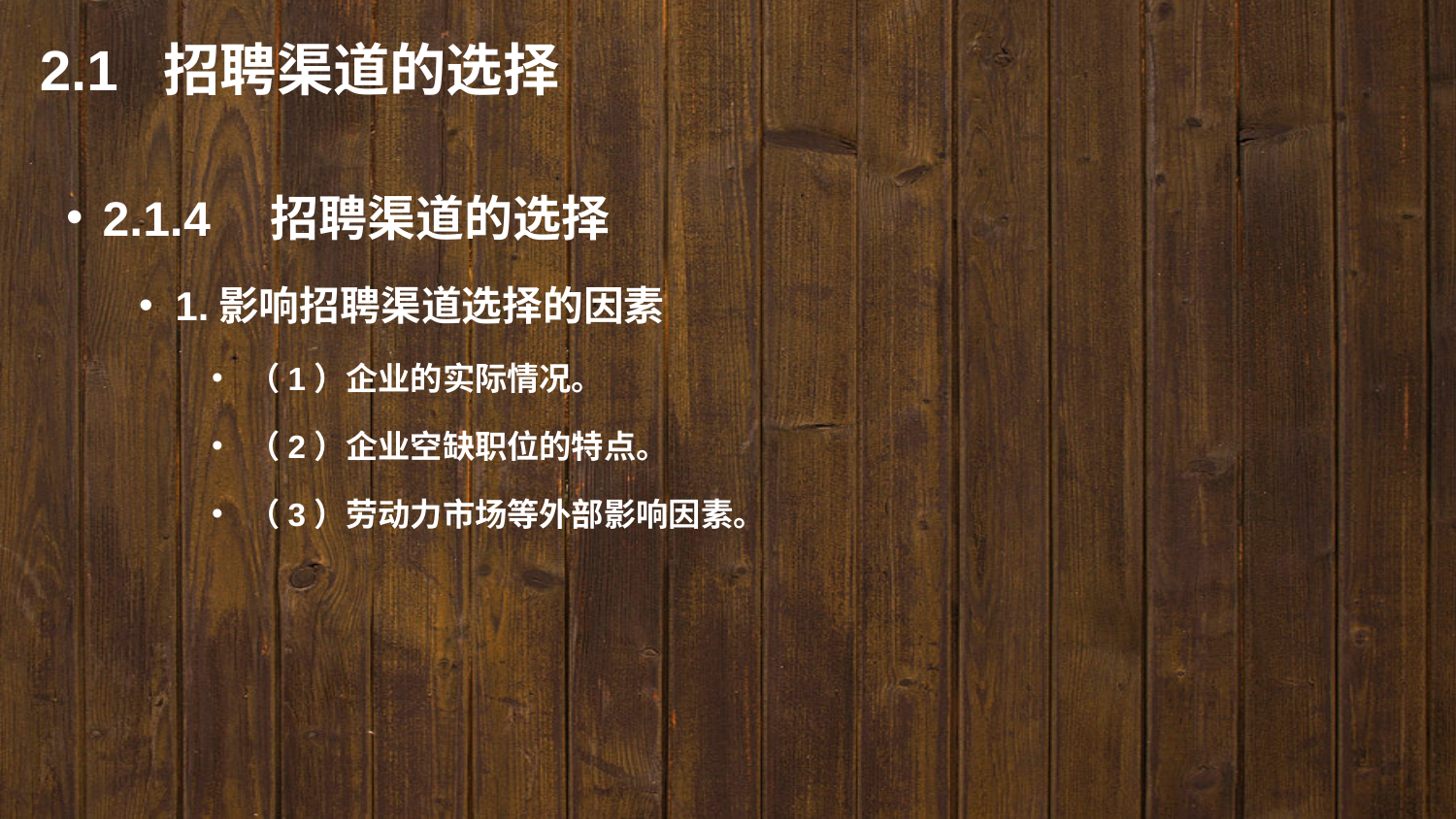

2.1  招聘渠道的选择
2.1.4　招聘渠道的选择
1.影响招聘渠道选择的因素
（1）企业的实际情况。
（2）企业空缺职位的特点。
（3）劳动力市场等外部影响因素。